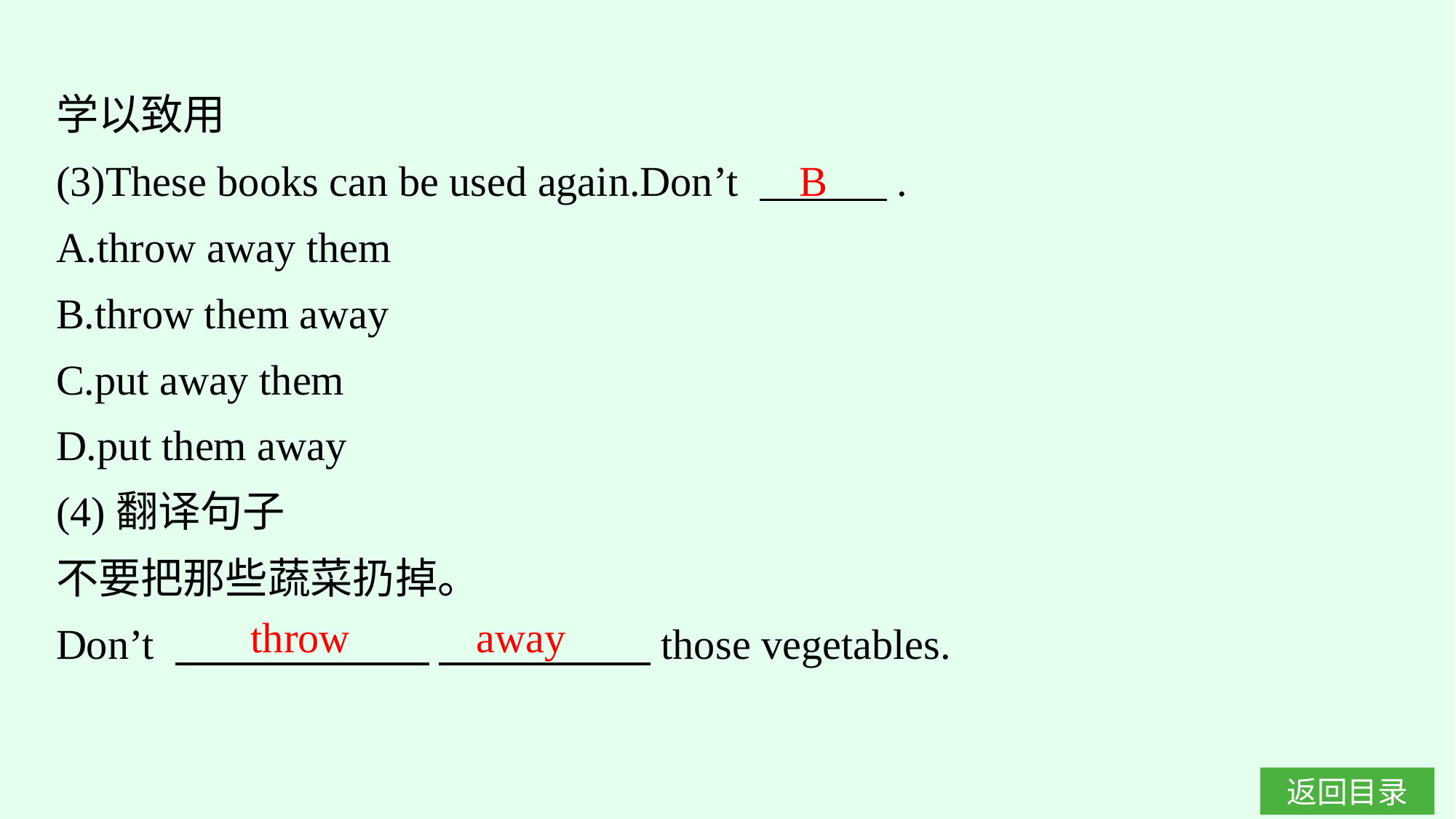

学以致用
(3)These books can be used again.Don’t 　　　.
A.throw away them
B.throw them away
C.put away them
D.put them away
(4)翻译句子
不要把那些蔬菜扔掉。
Don’t 　　　　　　 　　　　　those vegetables.
B
throw            away